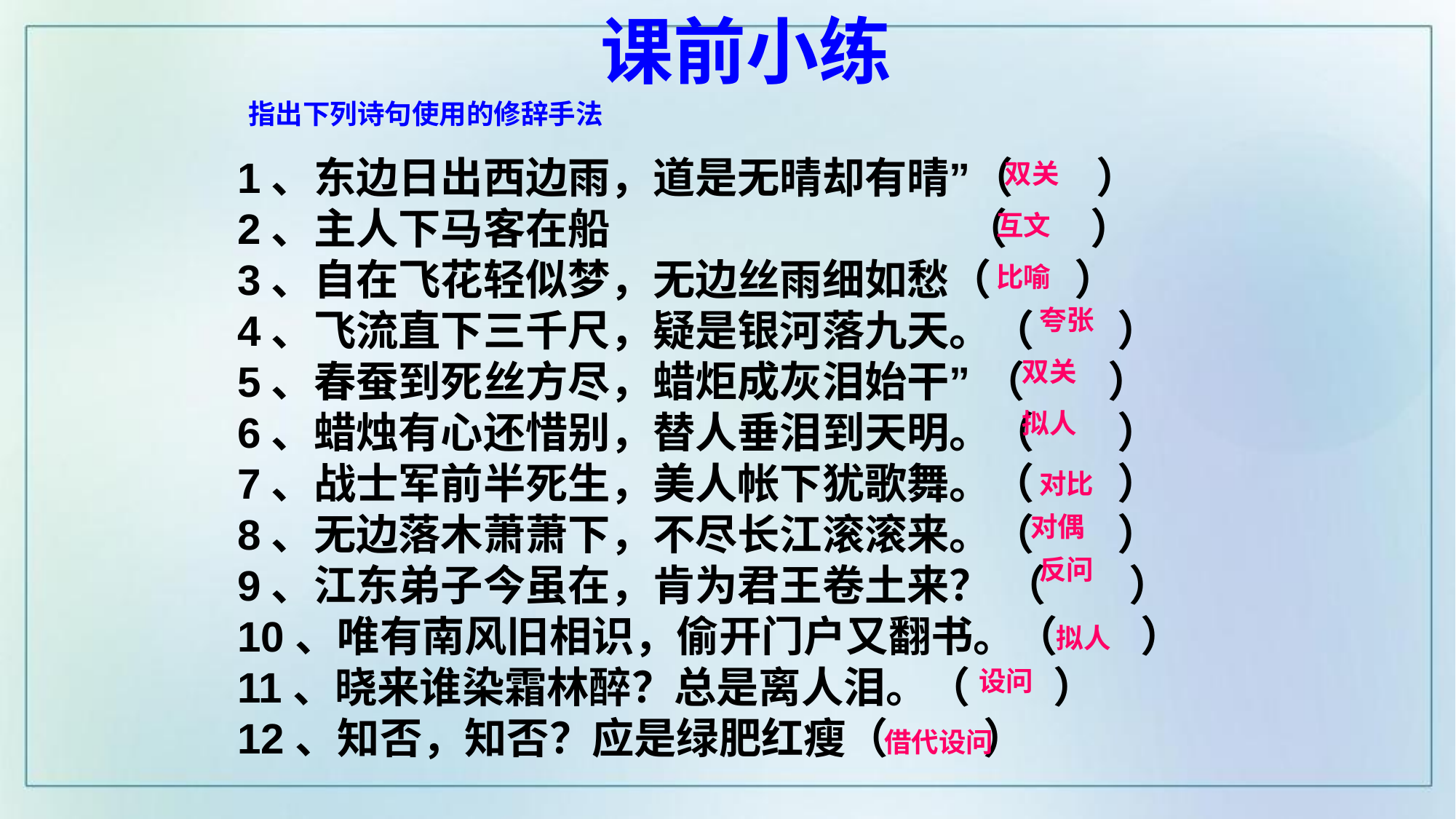

课前小练
指出下列诗句使用的修辞手法
1、东边日出西边雨，道是无晴却有晴”（       ）
2、主人下马客在船                              （       ）
3、自在飞花轻似梦，无边丝雨细如愁（       ）
4、飞流直下三千尺，疑是银河落九天。（       ）
5、春蚕到死丝方尽，蜡炬成灰泪始干” （       ）
6、蜡烛有心还惜别，替人垂泪到天明。（       ）
7、战士军前半死生，美人帐下犹歌舞。（       ）
8、无边落木萧萧下，不尽长江滚滚来。（       ）
9、江东弟子今虽在，肯为君王卷土来？ （       ）
10、唯有南风旧相识，偷开门户又翻书。（       ）
11、晓来谁染霜林醉？总是离人泪。（       ）
12、知否，知否？应是绿肥红瘦（        ）

双关
互文
比喻
夸张
双关
拟人
对比
对偶
反问
拟人
设问
借代设问